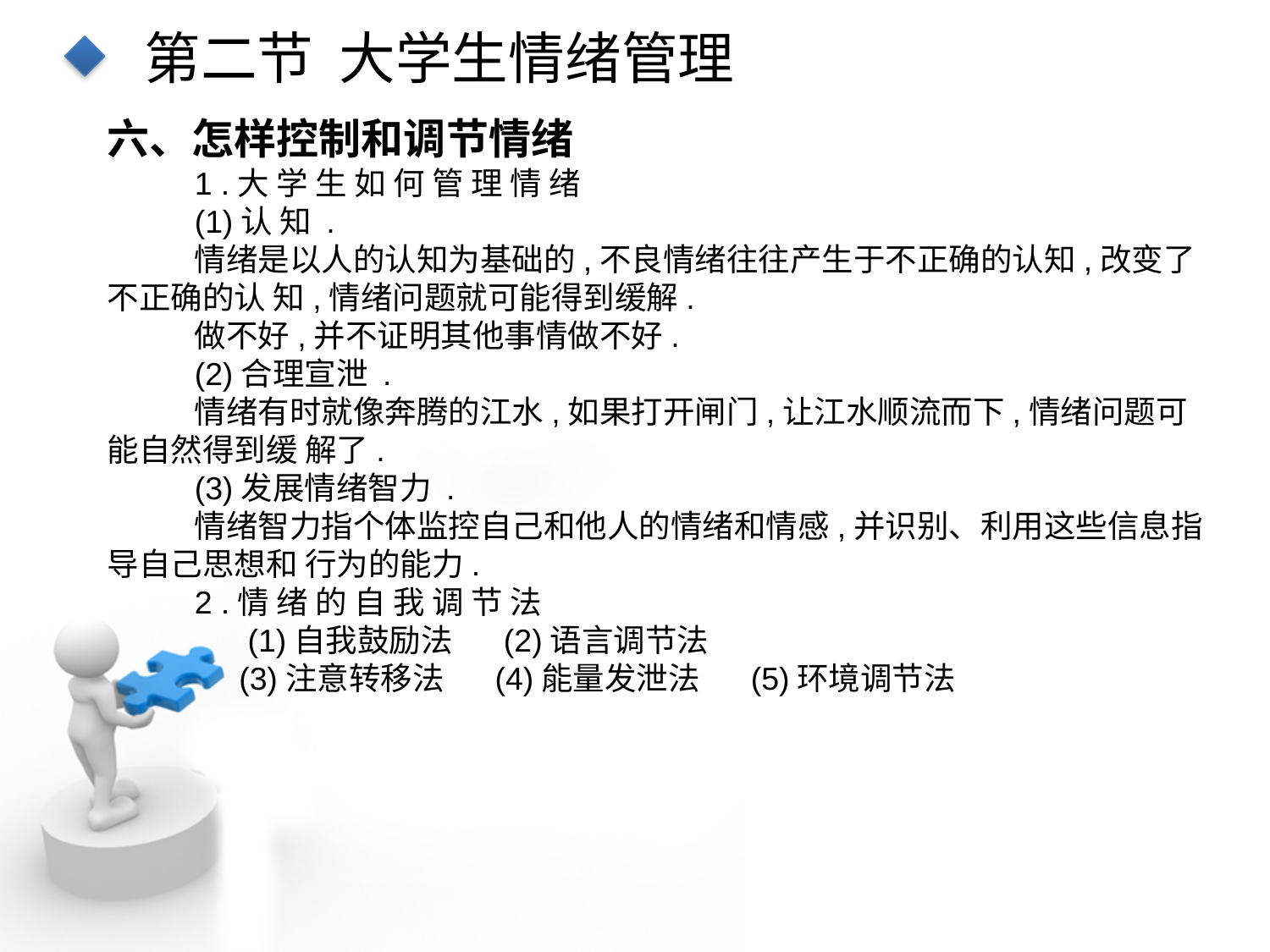

第二节  大学生情绪管理

六、怎样控制和调节情绪
1 .大 学 生 如 何 管 理 情 绪
(1)认 知 .
情绪是以人的认知为基础的,不良情绪往往产生于不正确的认知,改变了不正确的认 知,情绪问题就可能得到缓解.
做不好,并不证明其他事情做不好.
(2)合理宣泄 .
情绪有时就像奔腾的江水,如果打开闸门,让江水顺流而下,情绪问题可能自然得到缓 解了.
(3)发展情绪智力 .
情绪智力指个体监控自己和他人的情绪和情感,并识别、利用这些信息指导自己思想和 行为的能力.
2 .情 绪 的 自 我 调 节 法
      (1)自我鼓励法      (2)语言调节法
     (3)注意转移法      (4)能量发泄法      (5)环境调节法
点击添加文本
点击添加文本
点击添加文本
点击添加文本